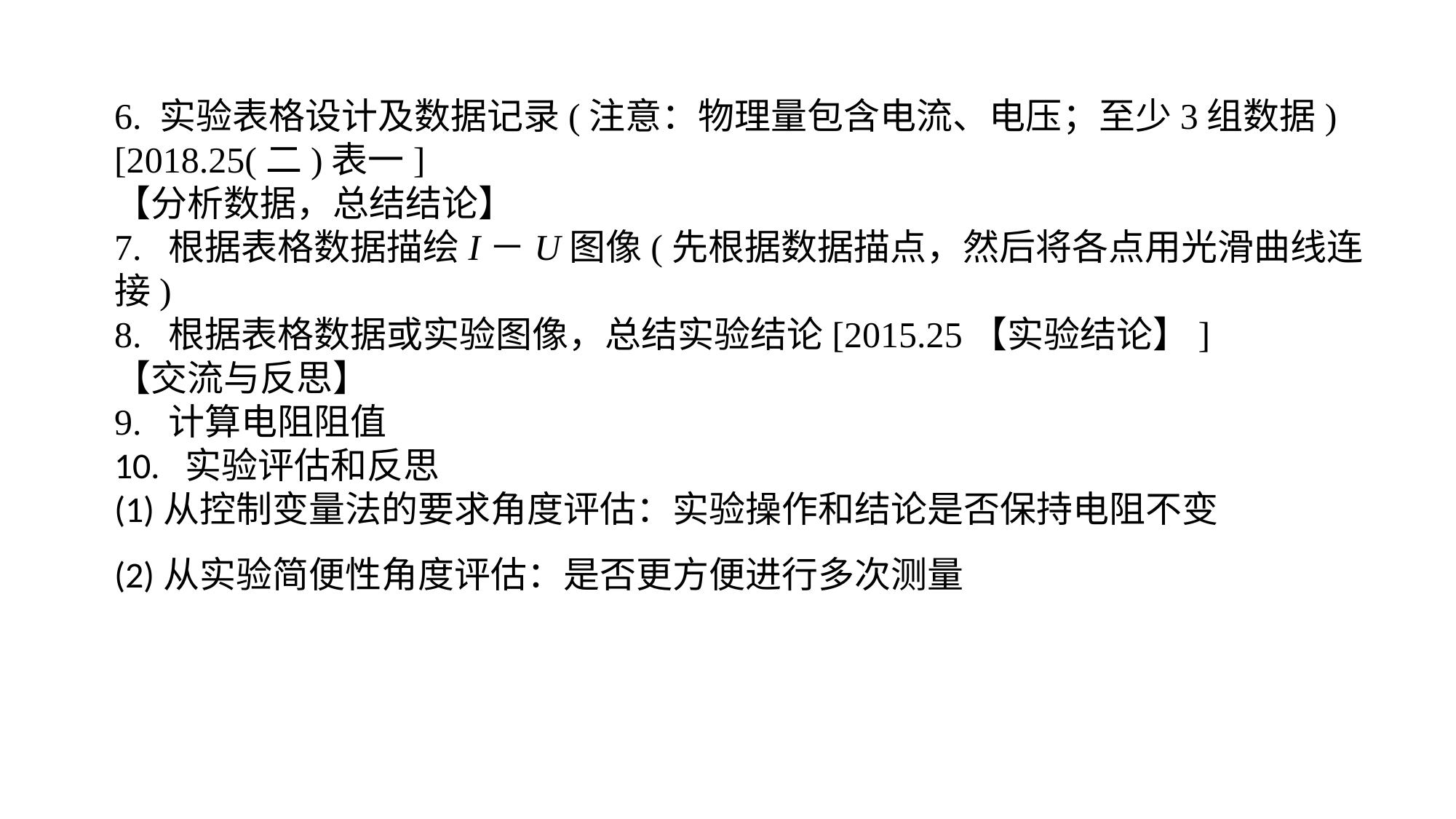

6. 实验表格设计及数据记录(注意：物理量包含电流、电压；至少3组数据)[2018.25(二)表一]【分析数据，总结结论】7.  根据表格数据描绘I－U图像(先根据数据描点，然后将各点用光滑曲线连接)8.  根据表格数据或实验图像，总结实验结论[2015.25【实验结论】]【交流与反思】9.  计算电阻阻值10.  实验评估和反思(1)从控制变量法的要求角度评估：实验操作和结论是否保持电阻不变(2)从实验简便性角度评估：是否更方便进行多次测量